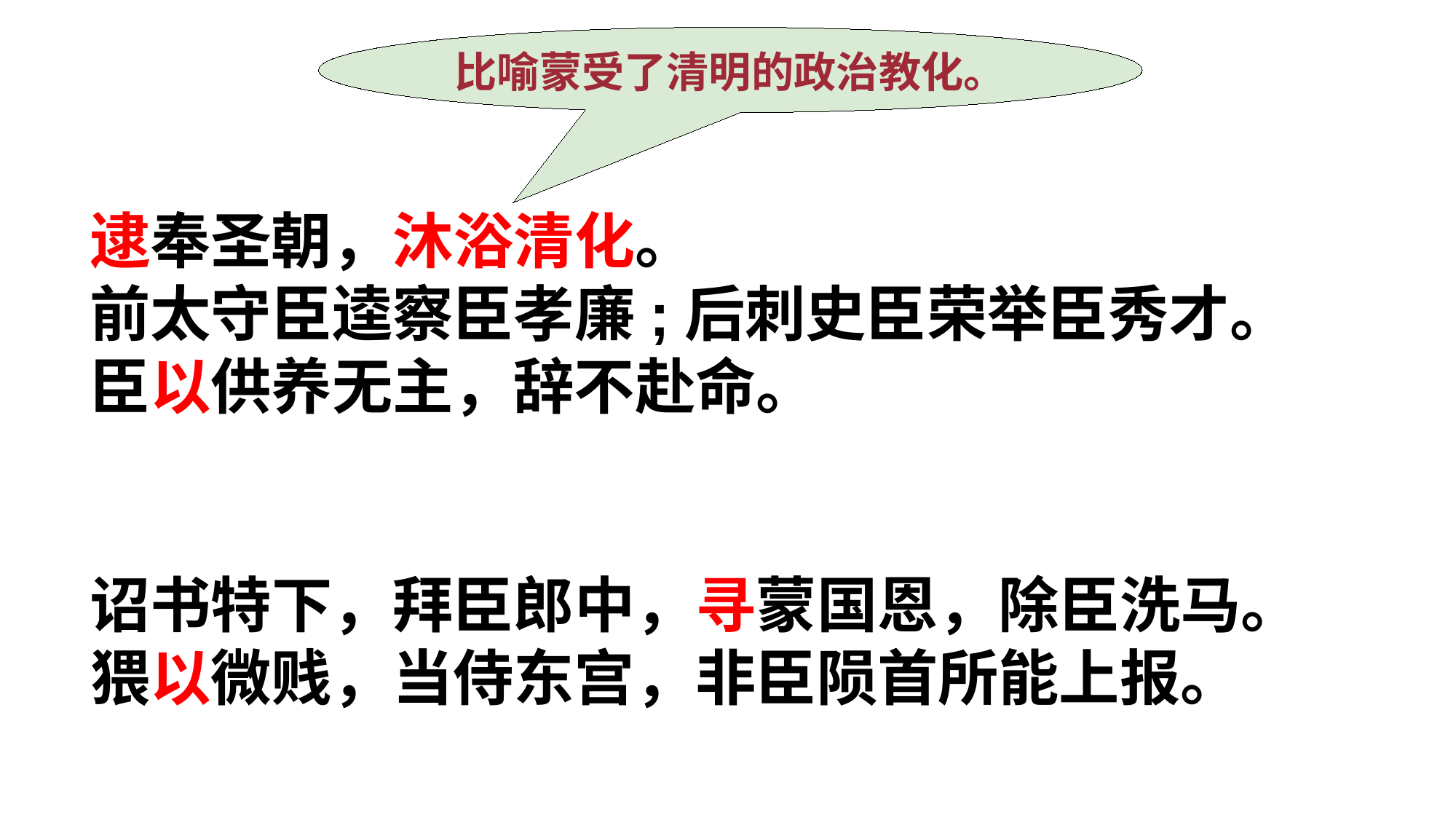

比喻蒙受了清明的政治教化。
逮奉圣朝，沐浴清化。
前太守臣逵察臣孝廉;后刺史臣荣举臣秀才。
臣以供养无主，辞不赴命。

诏书特下，拜臣郎中，寻蒙国恩，除臣洗马。
猥以微贱，当侍东宫，非臣陨首所能上报。